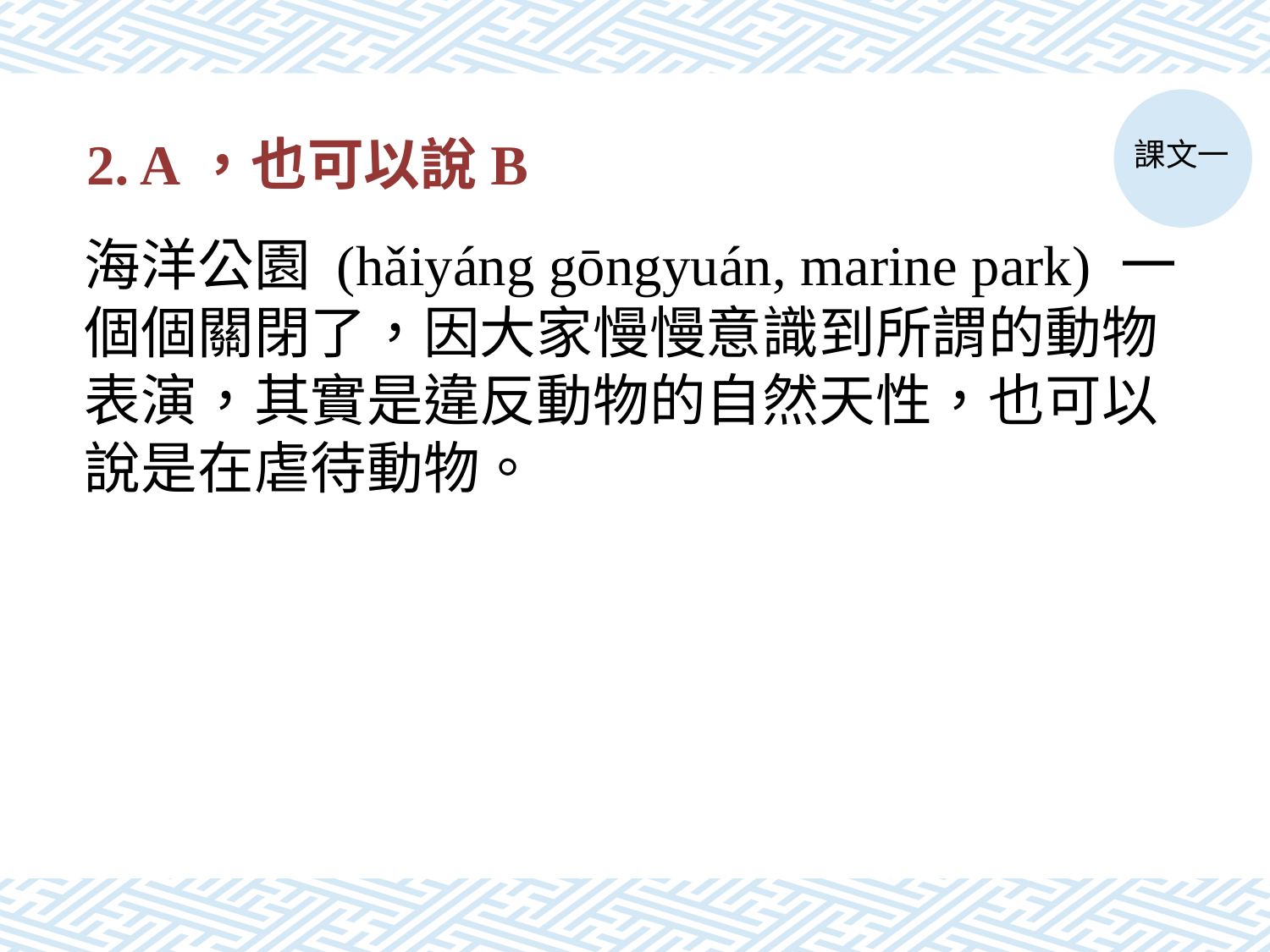

課文一
# 2. A，也可以說B
海洋公園 (hǎiyáng gōngyuán, marine park) 一個個關閉了，因大家慢慢意識到所謂的動物表演，其實是違反動物的自然天性，也可以說是在虐待動物。